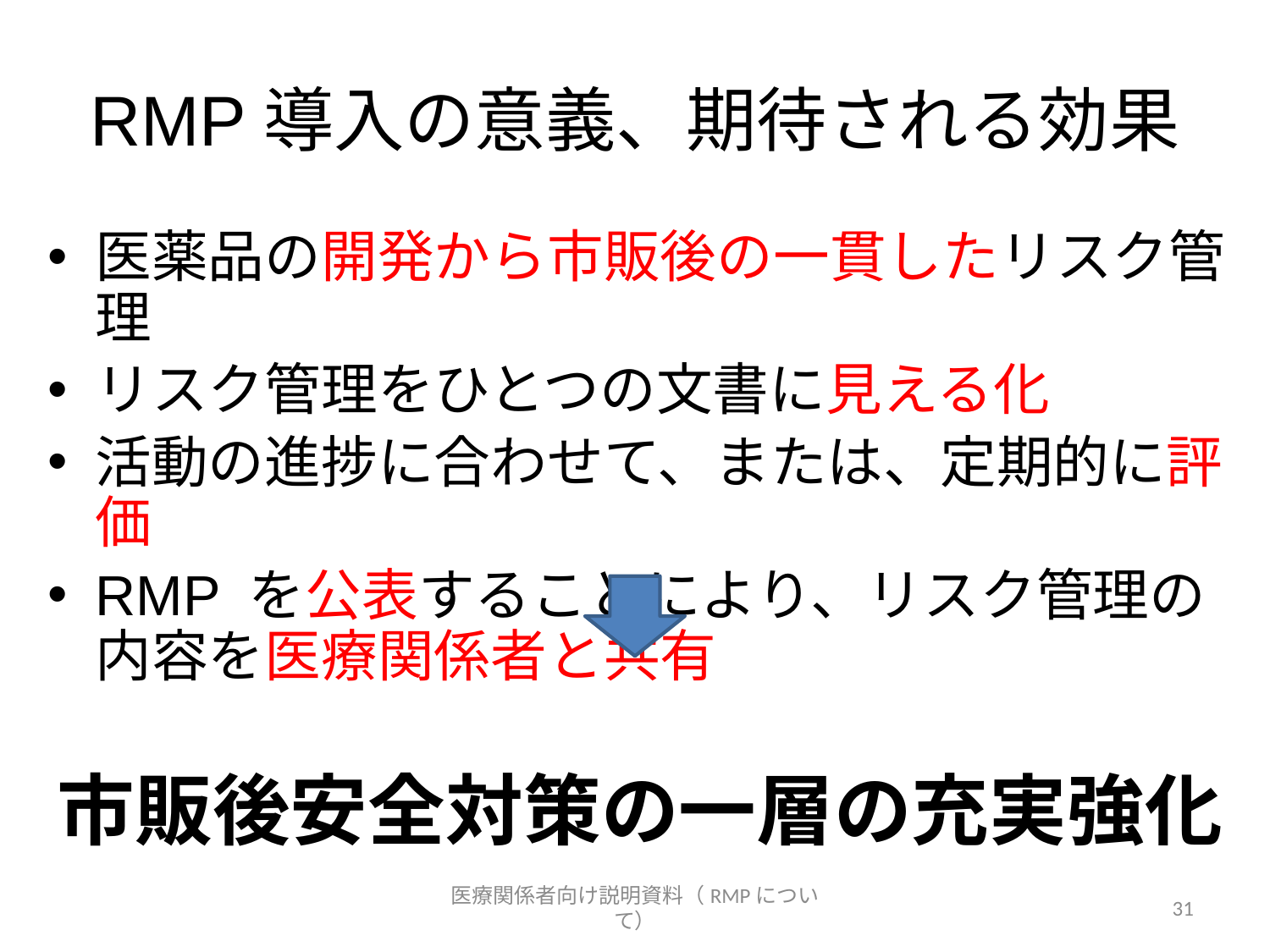

# RMP導入の意義、期待される効果
医薬品の開発から市販後の一貫したリスク管理
リスク管理をひとつの文書に見える化
活動の進捗に合わせて、または、定期的に評価
RMP を公表することにより、リスク管理の内容を医療関係者と共有

市販後安全対策の一層の充実強化

医療関係者向け説明資料（RMPについて）
31